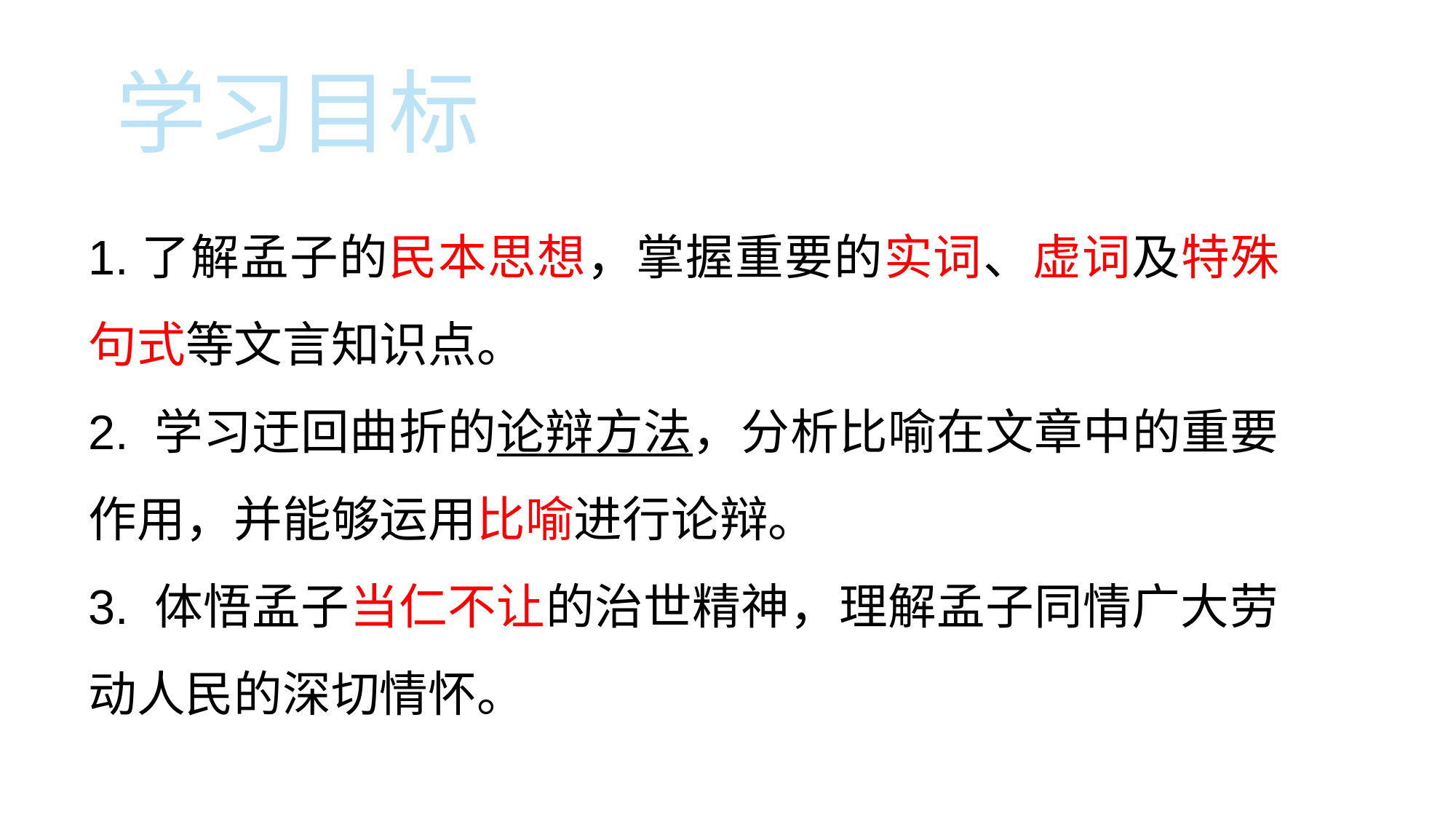

学习目标
1.了解孟子的民本思想，掌握重要的实词、虚词及特殊句式等文言知识点。
2. 学习迂回曲折的论辩方法，分析比喻在文章中的重要作用，并能够运用比喻进行论辩。
3. 体悟孟子当仁不让的治世精神，理解孟子同情广大劳动人民的深切情怀。